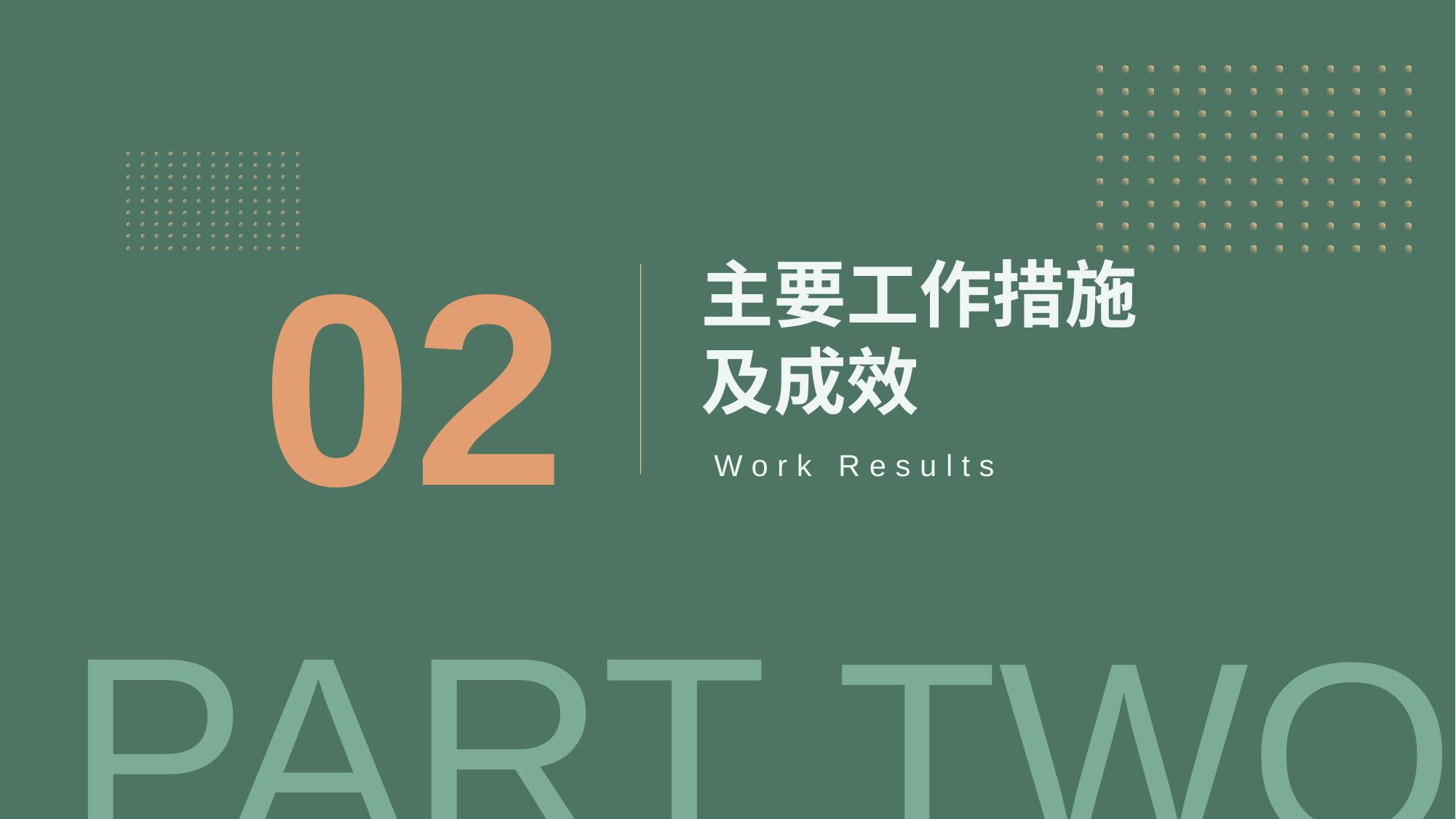

02
主要工作措施
及成效
Work Results
PART TWO